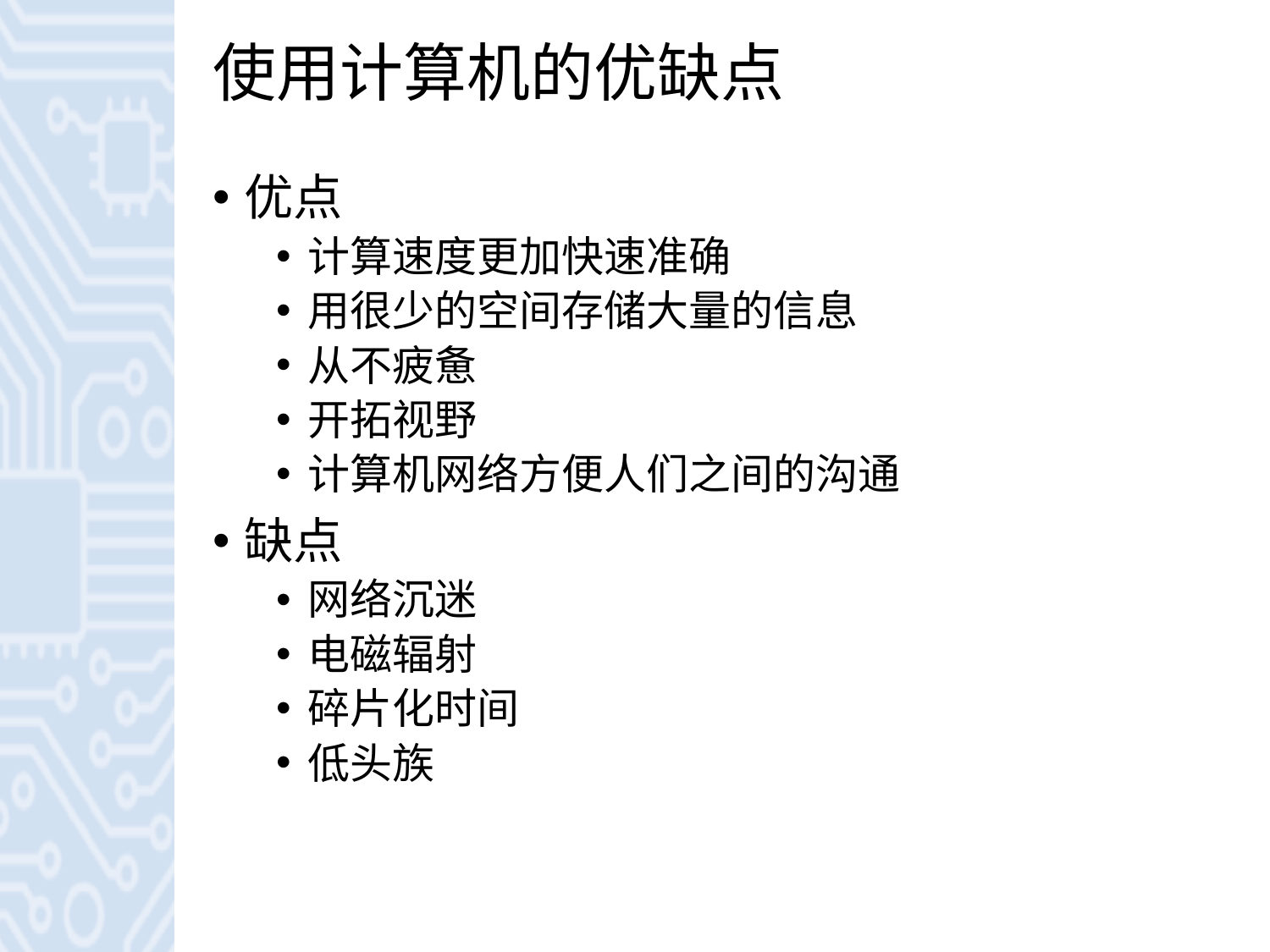

# 使用计算机的优缺点
优点
计算速度更加快速准确
用很少的空间存储大量的信息
从不疲惫
开拓视野
计算机网络方便人们之间的沟通
缺点
网络沉迷
电磁辐射
碎片化时间
低头族